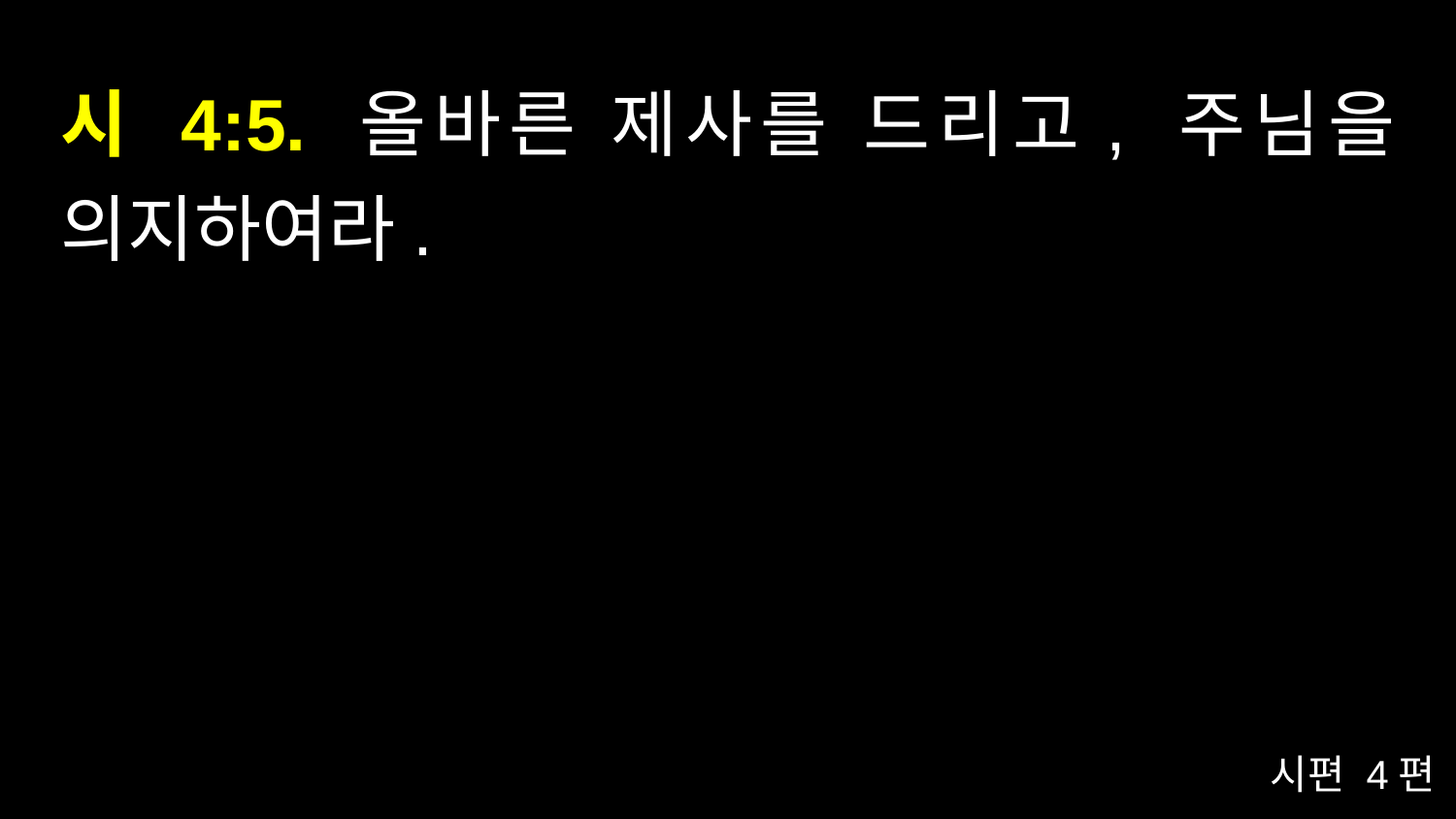

# 시 4:5. 올바른 제사를 드리고, 주님을 의지하여라.
시편 4편